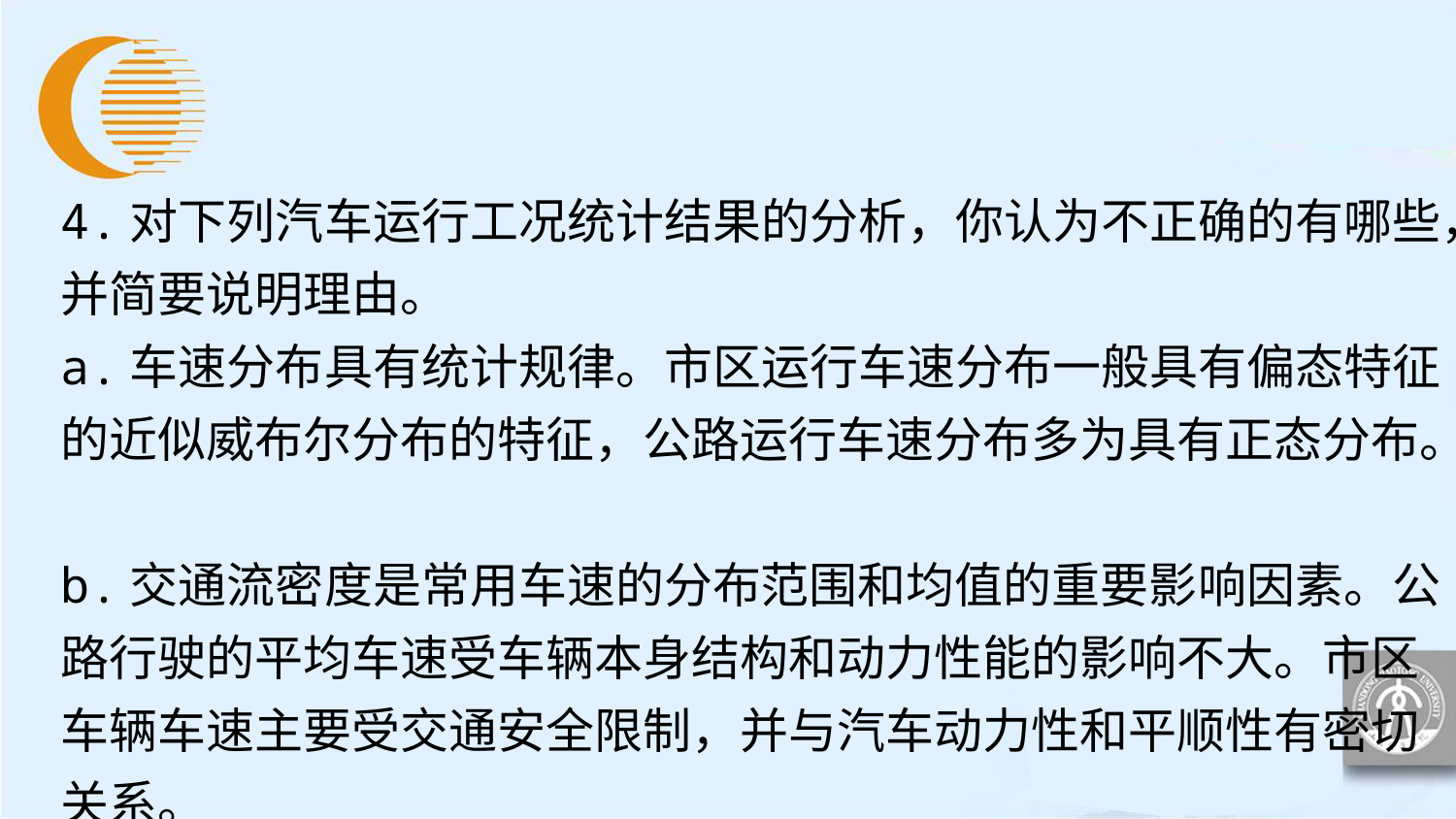

4.对下列汽车运行工况统计结果的分析，你认为不正确的有哪些，并简要说明理由。
a.车速分布具有统计规律。市区运行车速分布一般具有偏态特征的近似威布尔分布的特征，公路运行车速分布多为具有正态分布。
b.交通流密度是常用车速的分布范围和均值的重要影响因素。公路行驶的平均车速受车辆本身结构和动力性能的影响不大。市区车辆车速主要受交通安全限制，并与汽车动力性和平顺性有密切关系。